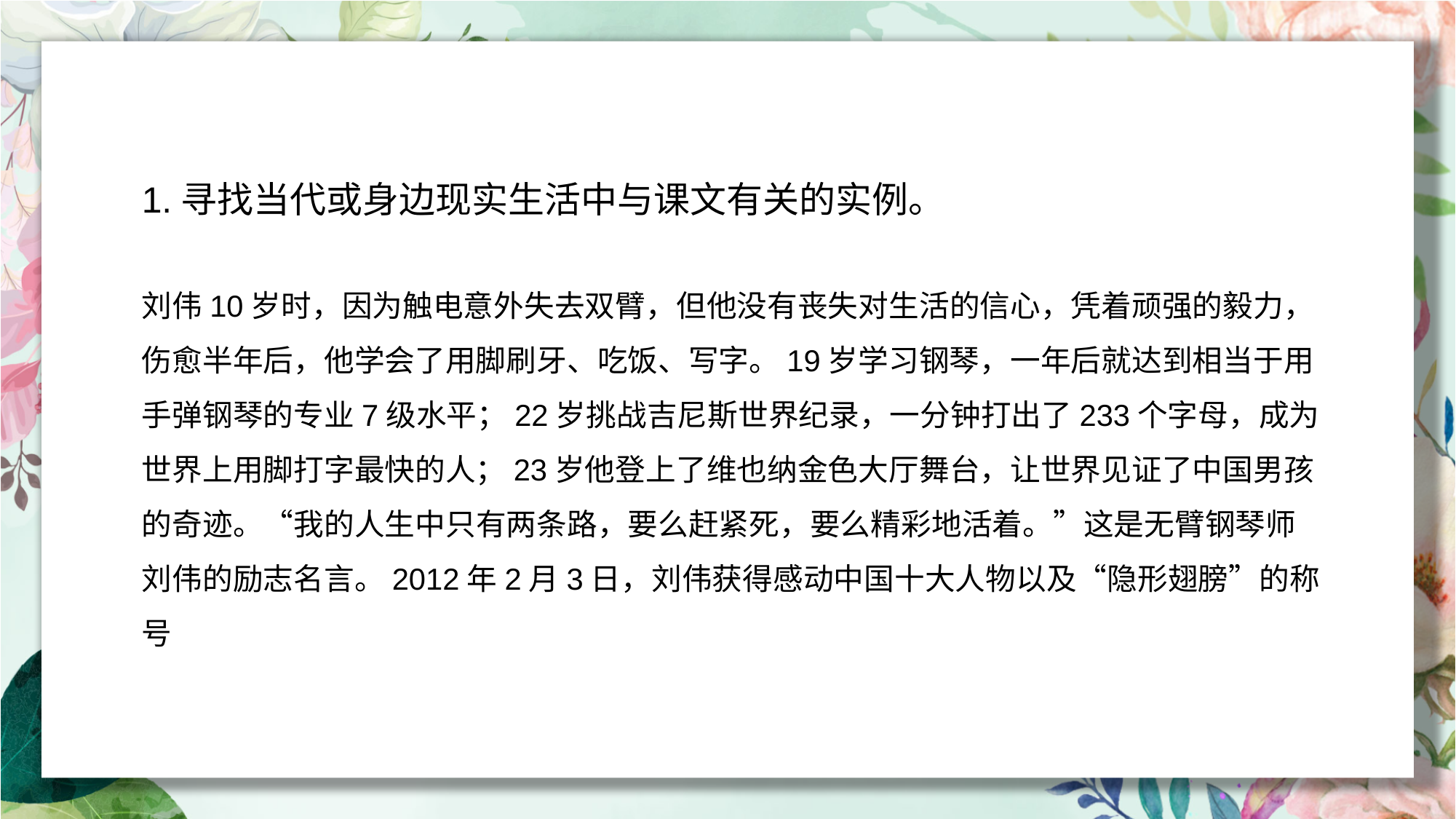

1.寻找当代或身边现实生活中与课文有关的实例。
刘伟10岁时，因为触电意外失去双臂，但他没有丧失对生活的信心，凭着顽强的毅力，伤愈半年后，他学会了用脚刷牙、吃饭、写字。19岁学习钢琴，一年后就达到相当于用手弹钢琴的专业7级水平；22岁挑战吉尼斯世界纪录，一分钟打出了233个字母，成为世界上用脚打字最快的人；23岁他登上了维也纳金色大厅舞台，让世界见证了中国男孩的奇迹。“我的人生中只有两条路，要么赶紧死，要么精彩地活着。”这是无臂钢琴师刘伟的励志名言。2012年2月3日，刘伟获得感动中国十大人物以及“隐形翅膀”的称号